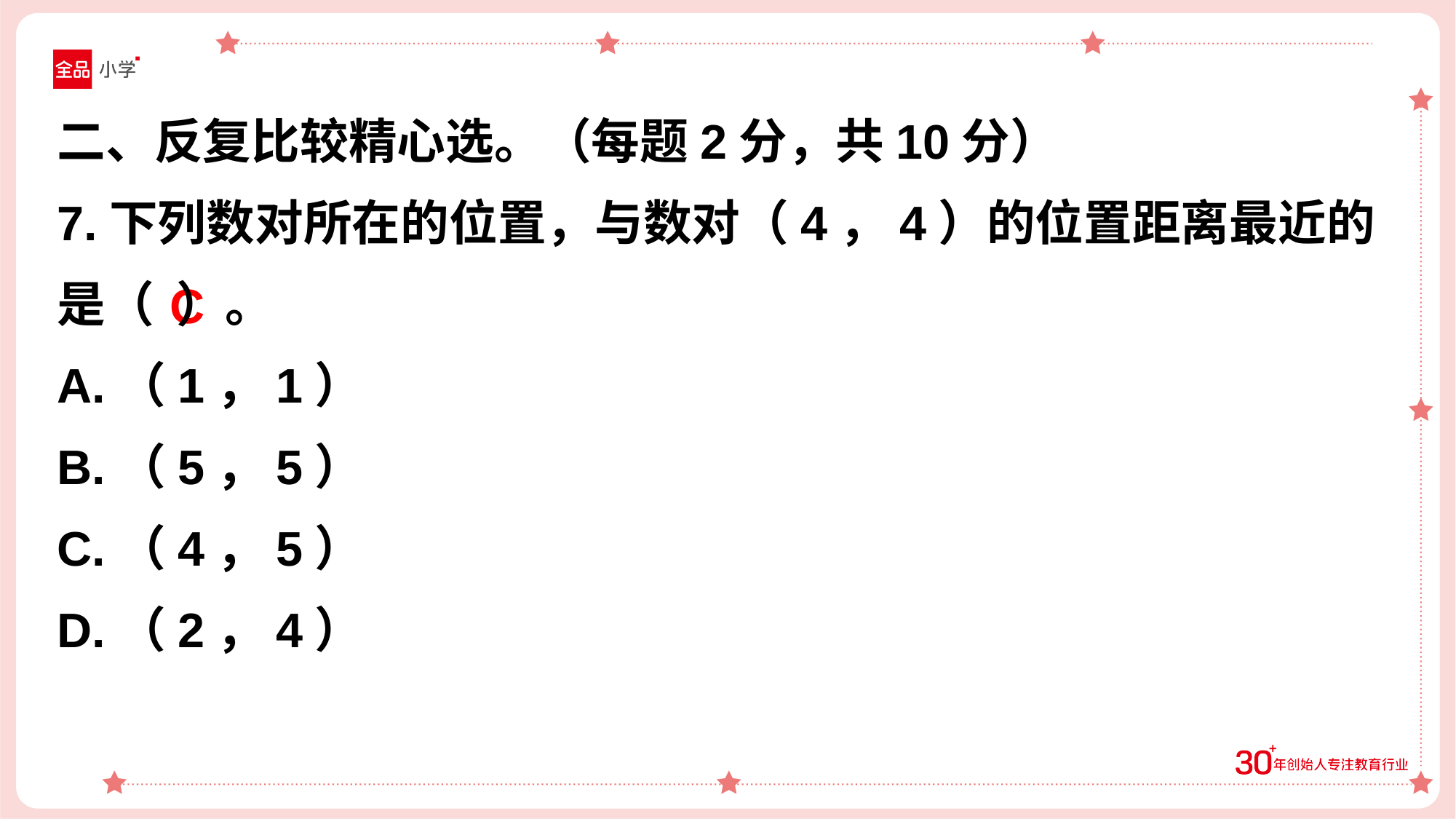

二、反复比较精心选。（每题2分，共10分）
7.下列数对所在的位置，与数对（4，4）的位置距离最近的
是（  ）。
A.（1，1）
B.（5，5）
C.（4，5）
D.（2，4）

C